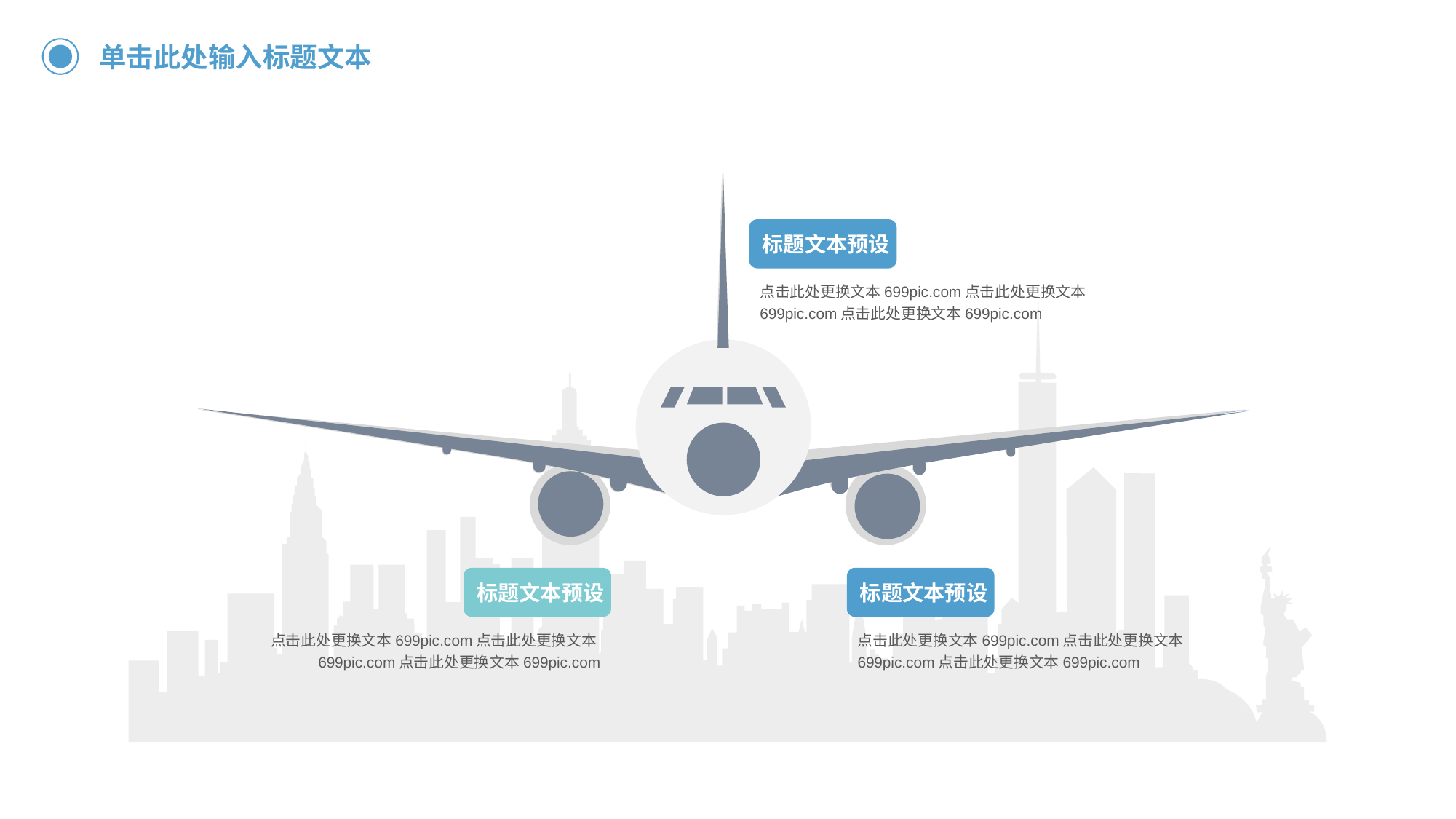

单击此处输入标题文本

标题文本预设
点击此处更换文本699pic.com点击此处更换文本699pic.com点击此处更换文本699pic.com
标题文本预设
点击此处更换文本699pic.com点击此处更换文本699pic.com点击此处更换文本699pic.com
标题文本预设
点击此处更换文本699pic.com点击此处更换文本699pic.com点击此处更换文本699pic.com